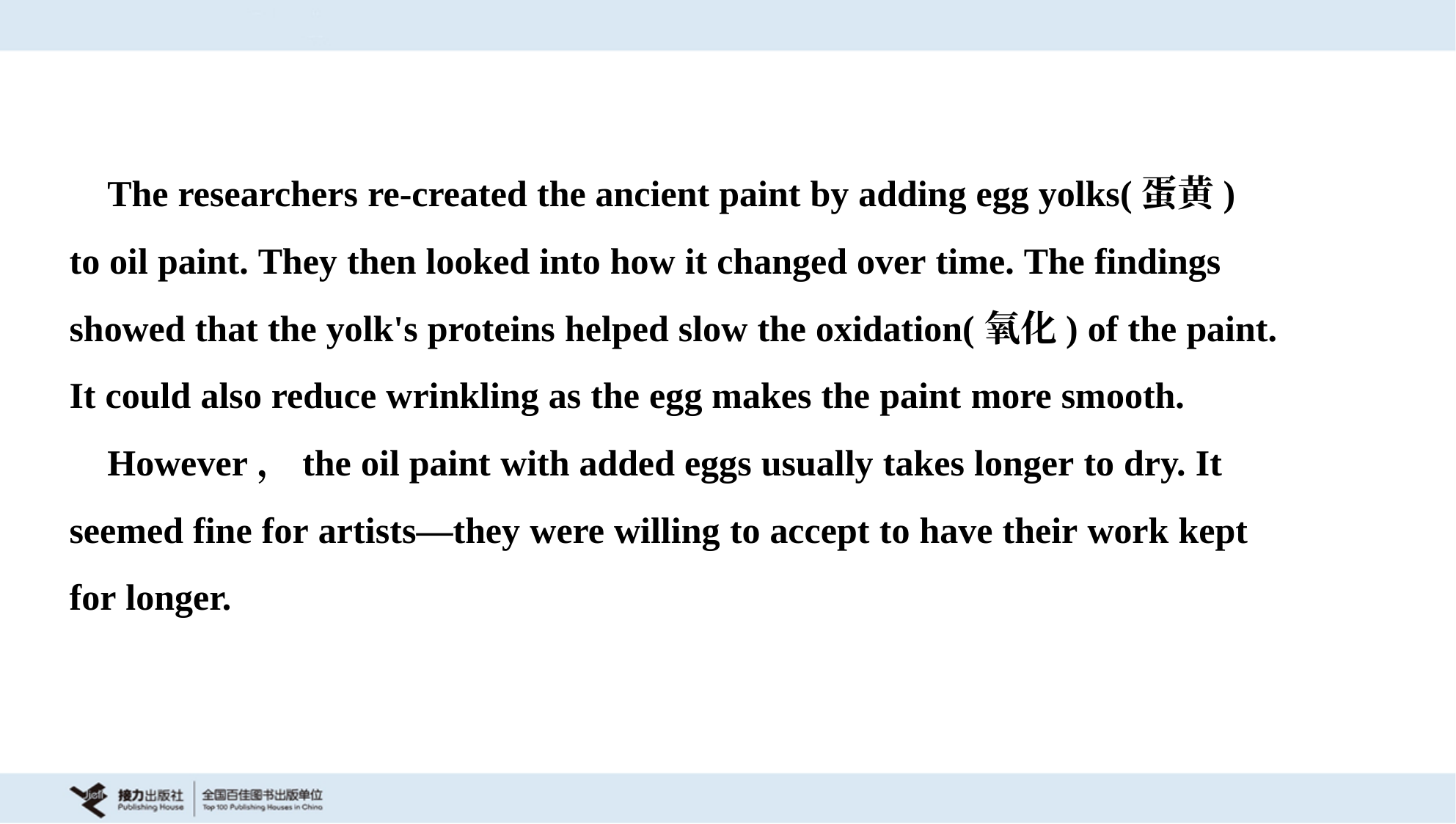

The researchers re-created the ancient paint by adding egg yolks(蛋黄)
to oil paint. They then looked into how it changed over time. The findings
showed that the yolk's proteins helped slow the oxidation(氧化) of the paint.
It could also reduce wrinkling as the egg makes the paint more smooth.
    However，the oil paint with added eggs usually takes longer to dry. It
seemed fine for artists—they were willing to accept to have their work kept
for longer.